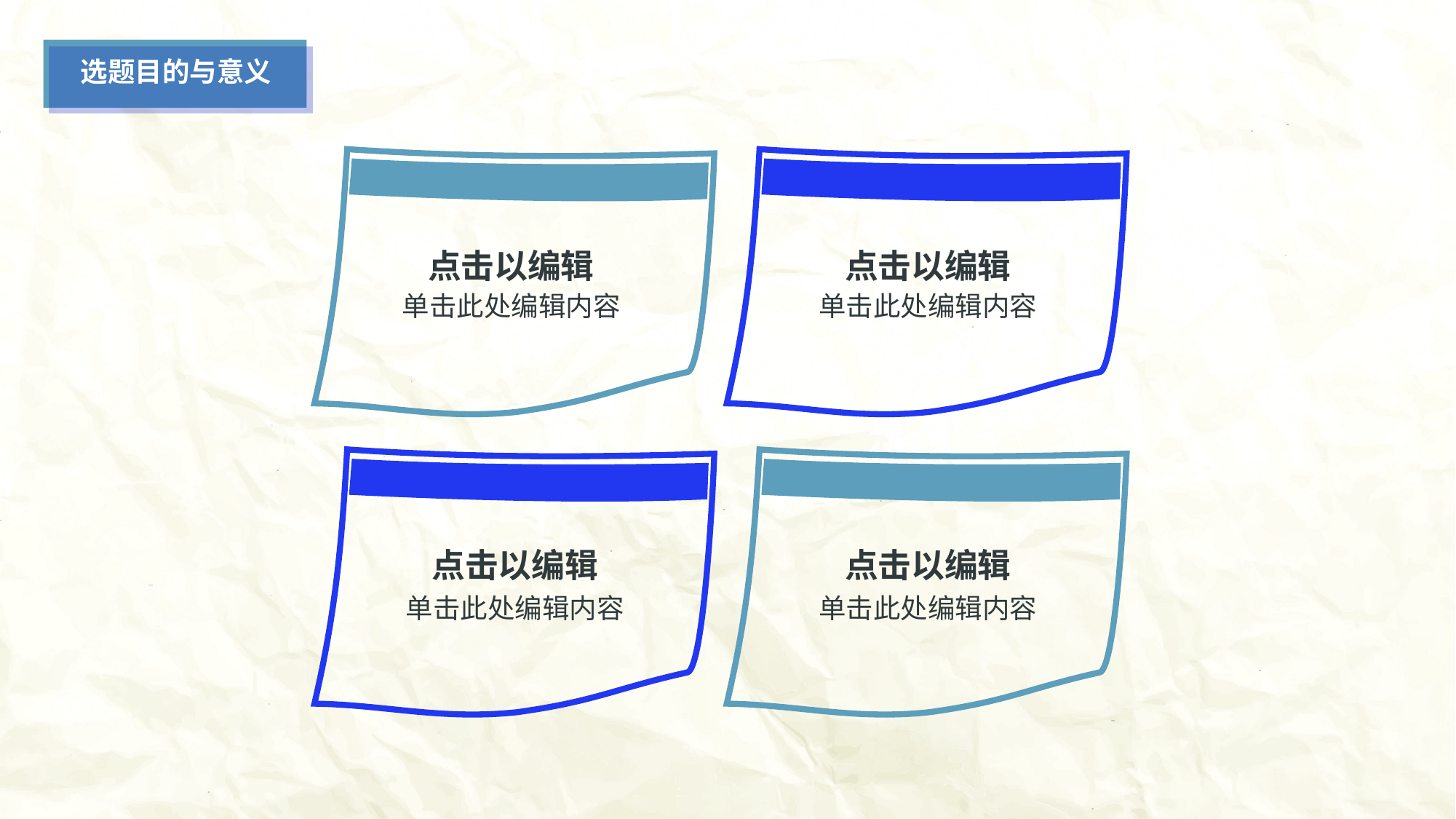

选题目的与意义

点击以编辑
点击以编辑
单击此处编辑内容
单击此处编辑内容

点击以编辑
点击以编辑
单击此处编辑内容
单击此处编辑内容